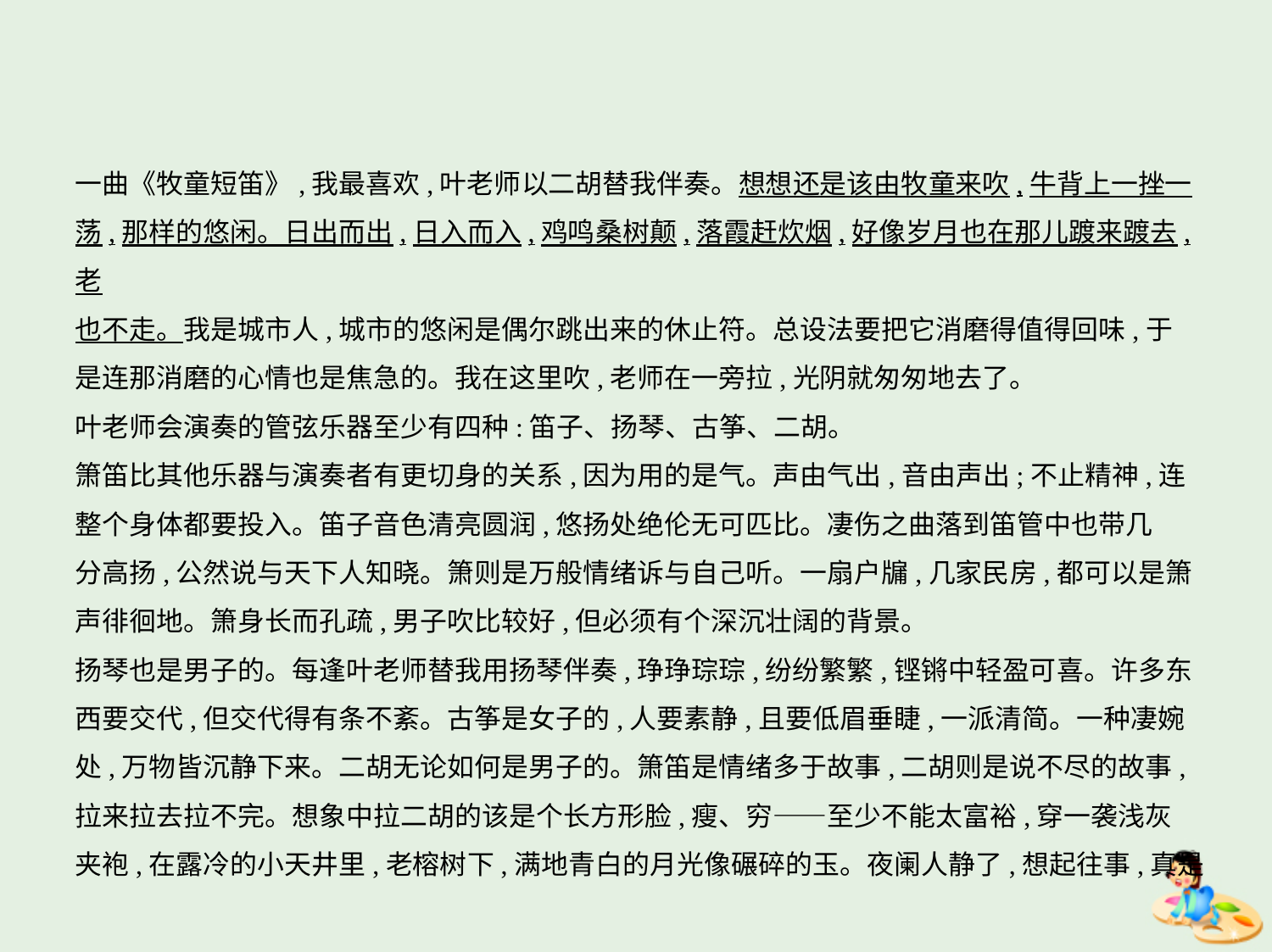

一曲《牧童短笛》,我最喜欢,叶老师以二胡替我伴奏。想想还是该由牧童来吹,牛背上一挫一
荡,那样的悠闲。日出而出,日入而入,鸡鸣桑树颠,落霞赶炊烟,好像岁月也在那儿踱来踱去,老
也不走。我是城市人,城市的悠闲是偶尔跳出来的休止符。总设法要把它消磨得值得回味,于
是连那消磨的心情也是焦急的。我在这里吹,老师在一旁拉,光阴就匆匆地去了。
叶老师会演奏的管弦乐器至少有四种:笛子、扬琴、古筝、二胡。
箫笛比其他乐器与演奏者有更切身的关系,因为用的是气。声由气出,音由声出;不止精神,连
整个身体都要投入。笛子音色清亮圆润,悠扬处绝伦无可匹比。凄伤之曲落到笛管中也带几
分高扬,公然说与天下人知晓。箫则是万般情绪诉与自己听。一扇户牖,几家民房,都可以是箫
声徘徊地。箫身长而孔疏,男子吹比较好,但必须有个深沉壮阔的背景。
扬琴也是男子的。每逢叶老师替我用扬琴伴奏,琤琤琮琮,纷纷繁繁,铿锵中轻盈可喜。许多东
西要交代,但交代得有条不紊。古筝是女子的,人要素静,且要低眉垂睫,一派清简。一种凄婉
处,万物皆沉静下来。二胡无论如何是男子的。箫笛是情绪多于故事,二胡则是说不尽的故事,
拉来拉去拉不完。想象中拉二胡的该是个长方形脸,瘦、穷——至少不能太富裕,穿一袭浅灰
夹袍,在露冷的小天井里,老榕树下,满地青白的月光像碾碎的玉。夜阑人静了,想起往事,真是